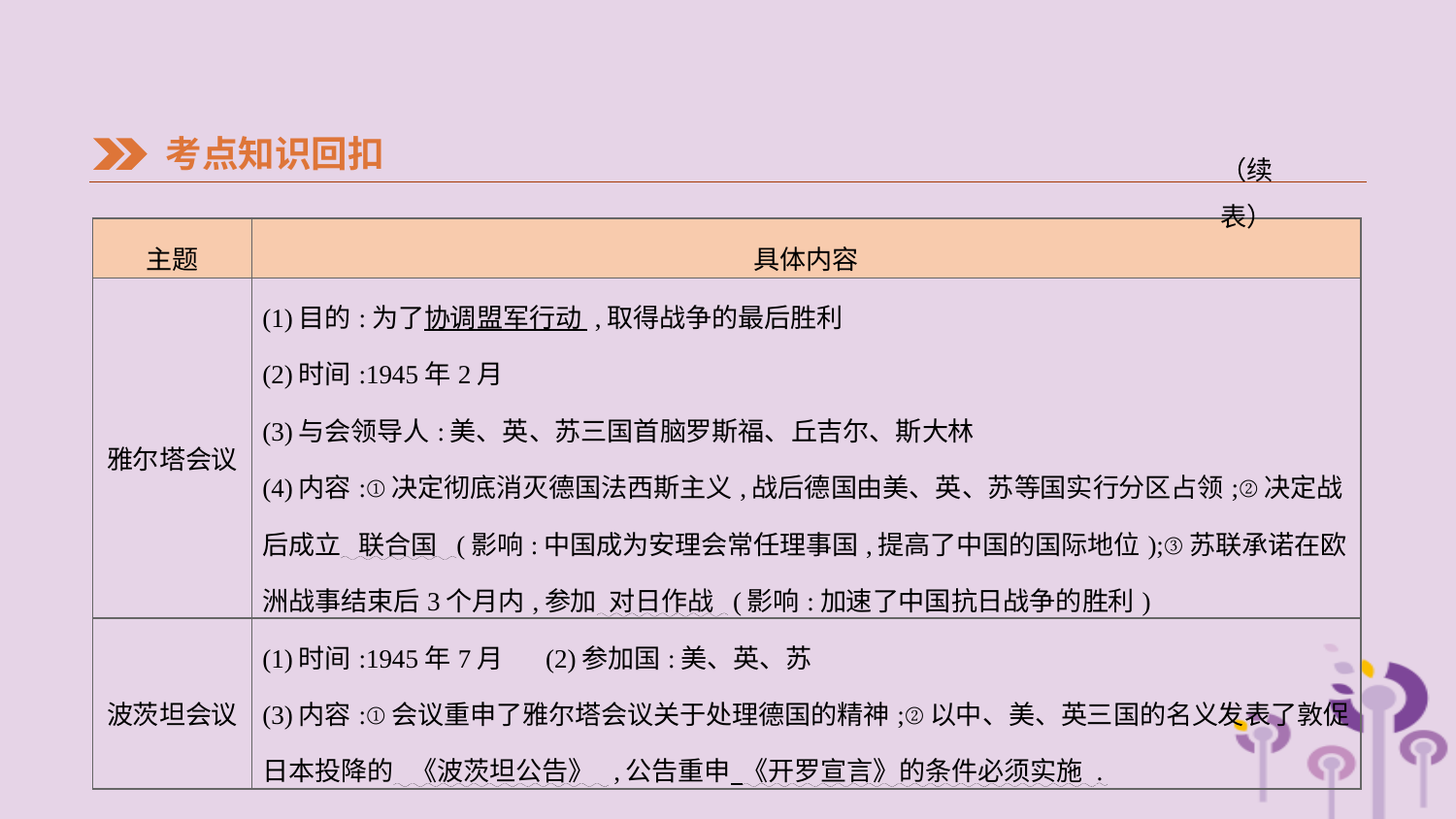

考点知识回扣

（续表）
| 主题 | 具体内容 |
| --- | --- |
| 雅尔塔会议 | (1)目的:为了协调盟军行动 ,取得战争的最后胜利 (2)时间:1945年2月 (3)与会领导人:美、英、苏三国首脑罗斯福、丘吉尔、斯大林 (4)内容:①决定彻底消灭德国法西斯主义,战后德国由美、英、苏等国实行分区占领;②决定战后成立 联合国 (影响:中国成为安理会常任理事国,提高了中国的国际地位);③苏联承诺在欧洲战事结束后3个月内,参加 对日作战 (影响:加速了中国抗日战争的胜利) |
| 波茨坦会议 | (1)时间:1945年7月 (2)参加国:美、英、苏 (3)内容:①会议重申了雅尔塔会议关于处理德国的精神;②以中、美、英三国的名义发表了敦促日本投降的 《波茨坦公告》 ,公告重申 《开罗宣言》的条件必须实施 . |